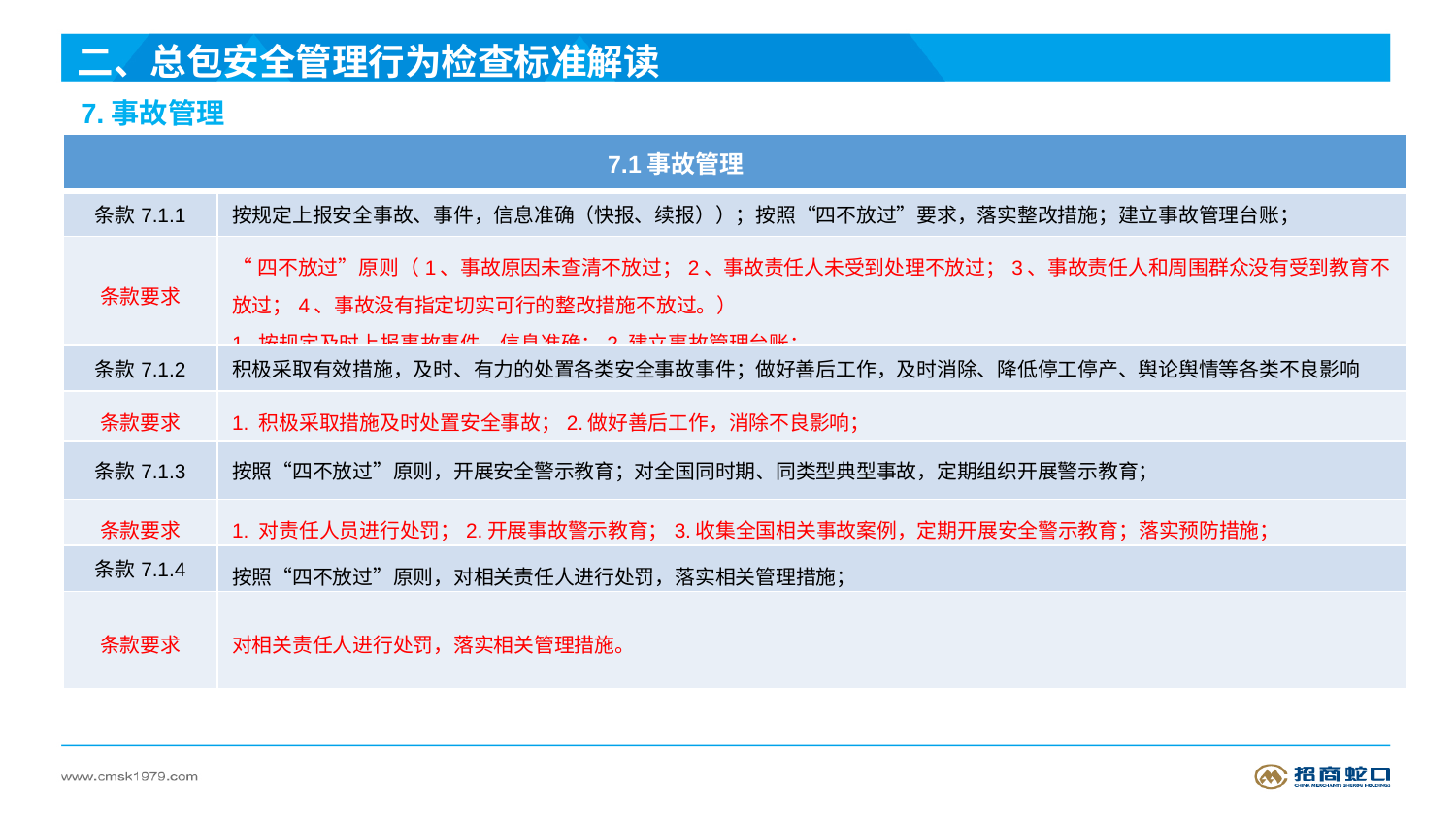

二、总包安全管理行为检查标准解读
7.事故管理
| 7.1事故管理 |  |
| --- | --- |
| 条款7.1.1 | 按规定上报安全事故、事件，信息准确（快报、续报））；按照“四不放过”要求，落实整改措施；建立事故管理台账； |
| 条款要求 | “四不放过”原则（1、事故原因未查清不放过；2、事故责任人未受到处理不放过；3、事故责任人和周围群众没有受到教育不放过；4、事故没有指定切实可行的整改措施不放过。） 1. 按规定及时上报事故事件，信息准确；2.建立事故管理台账； |
| 条款7.1.2 | 积极采取有效措施，及时、有力的处置各类安全事故事件；做好善后工作，及时消除、降低停工停产、舆论舆情等各类不良影响 |
| 条款要求 | 1. 积极采取措施及时处置安全事故；2.做好善后工作，消除不良影响； |
| 条款7.1.3 | 按照“四不放过”原则，开展安全警示教育；对全国同时期、同类型典型事故，定期组织开展警示教育； |
| 条款要求 | 1. 对责任人员进行处罚；2.开展事故警示教育；3.收集全国相关事故案例，定期开展安全警示教育；落实预防措施； |
| 条款7.1.4 | 按照“四不放过”原则，对相关责任人进行处罚，落实相关管理措施； |
| 条款要求 | 对相关责任人进行处罚，落实相关管理措施。 |